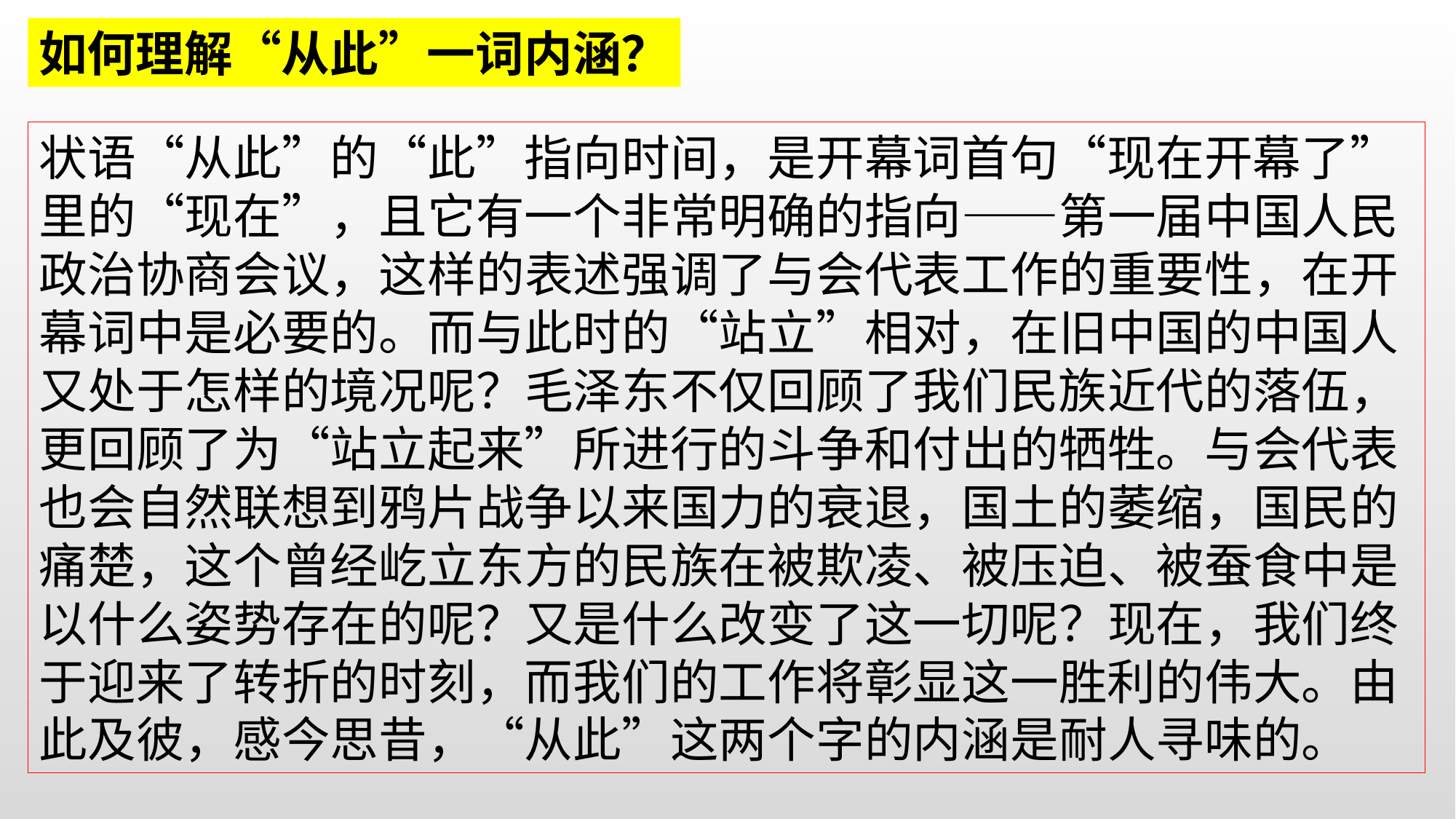

如何理解“从此”一词内涵？
状语“从此”的“此”指向时间，是开幕词首句“现在开幕了”里的“现在”，且它有一个非常明确的指向——第一届中国人民政治协商会议，这样的表述强调了与会代表工作的重要性，在开幕词中是必要的。而与此时的“站立”相对，在旧中国的中国人又处于怎样的境况呢？毛泽东不仅回顾了我们民族近代的落伍，更回顾了为“站立起来”所进行的斗争和付出的牺牲。与会代表也会自然联想到鸦片战争以来国力的衰退，国土的萎缩，国民的痛楚，这个曾经屹立东方的民族在被欺凌、被压迫、被蚕食中是以什么姿势存在的呢？又是什么改变了这一切呢？现在，我们终于迎来了转折的时刻，而我们的工作将彰显这一胜利的伟大。由此及彼，感今思昔，“从此”这两个字的内涵是耐人寻味的。